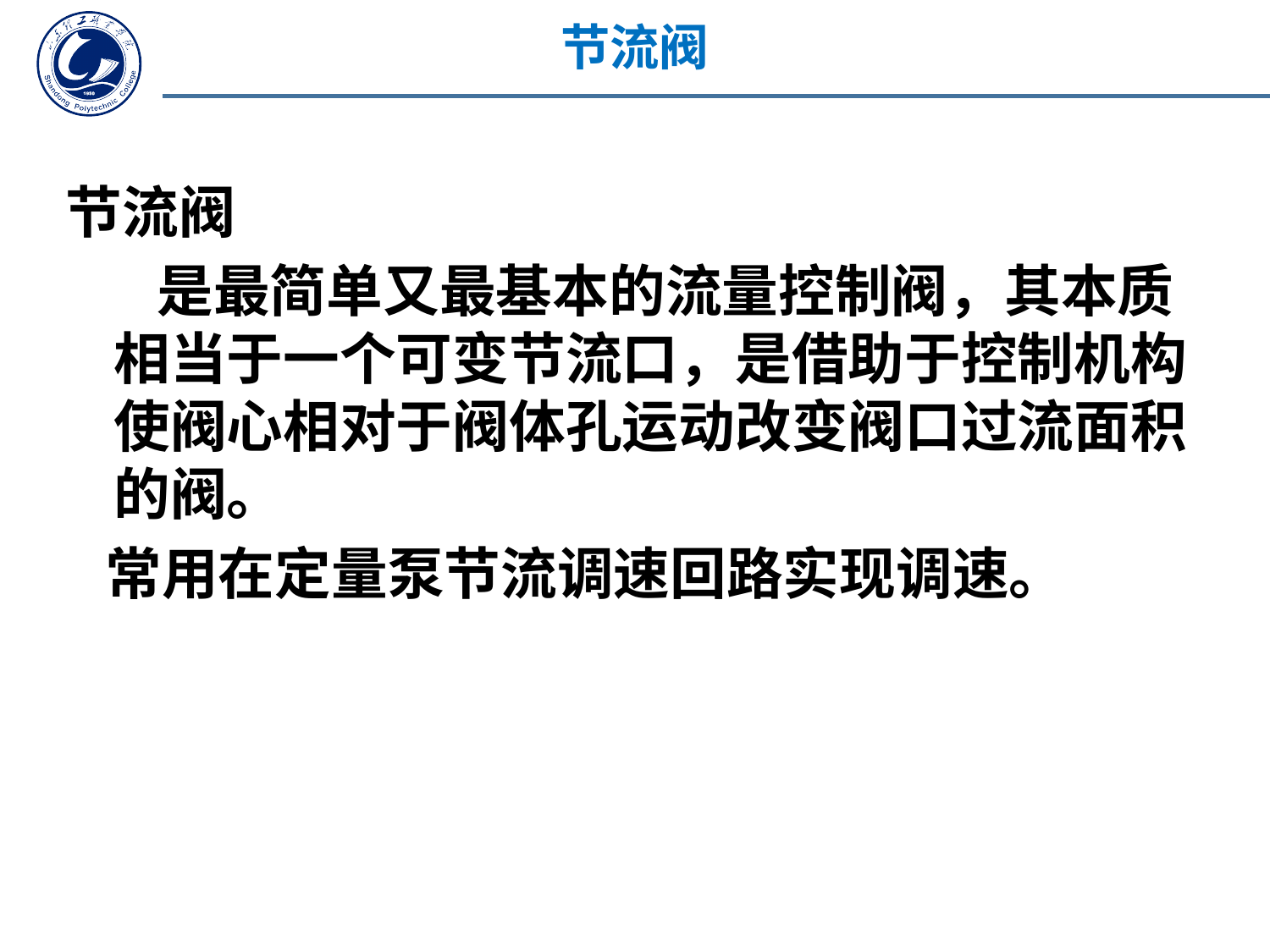

节流阀
节流阀
      是最简单又最基本的流量控制阀，其本质相当于一个可变节流口，是借助于控制机构使阀心相对于阀体孔运动改变阀口过流面积的阀。
  常用在定量泵节流调速回路实现调速。